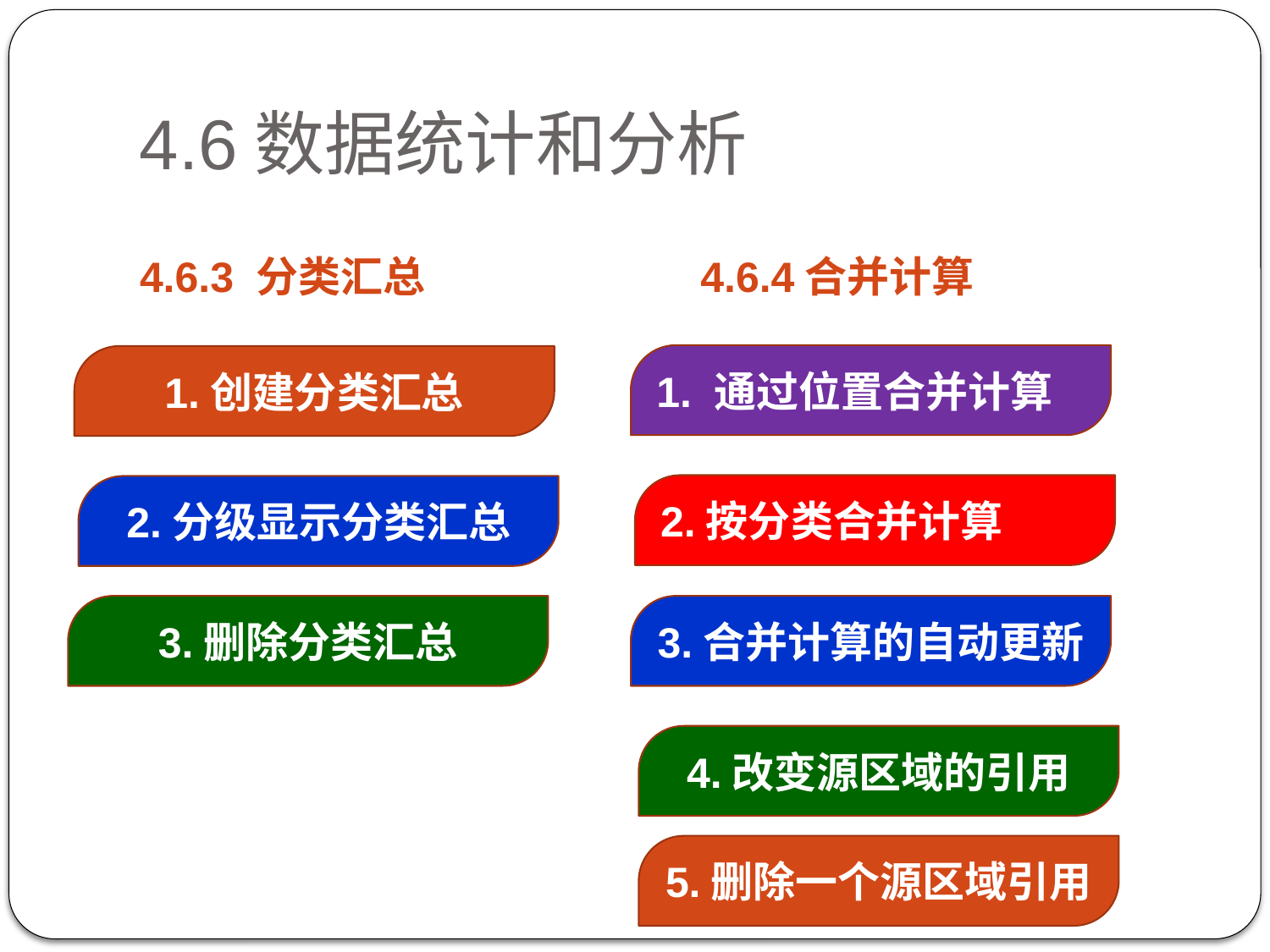

# 4.6数据统计和分析
4.6.3 分类汇总
4.6.4合并计算
1. 通过位置合并计算
1.创建分类汇总
2.按分类合并计算
2.分级显示分类汇总
3.删除分类汇总
3.合并计算的自动更新
4.改变源区域的引用
5.删除一个源区域引用